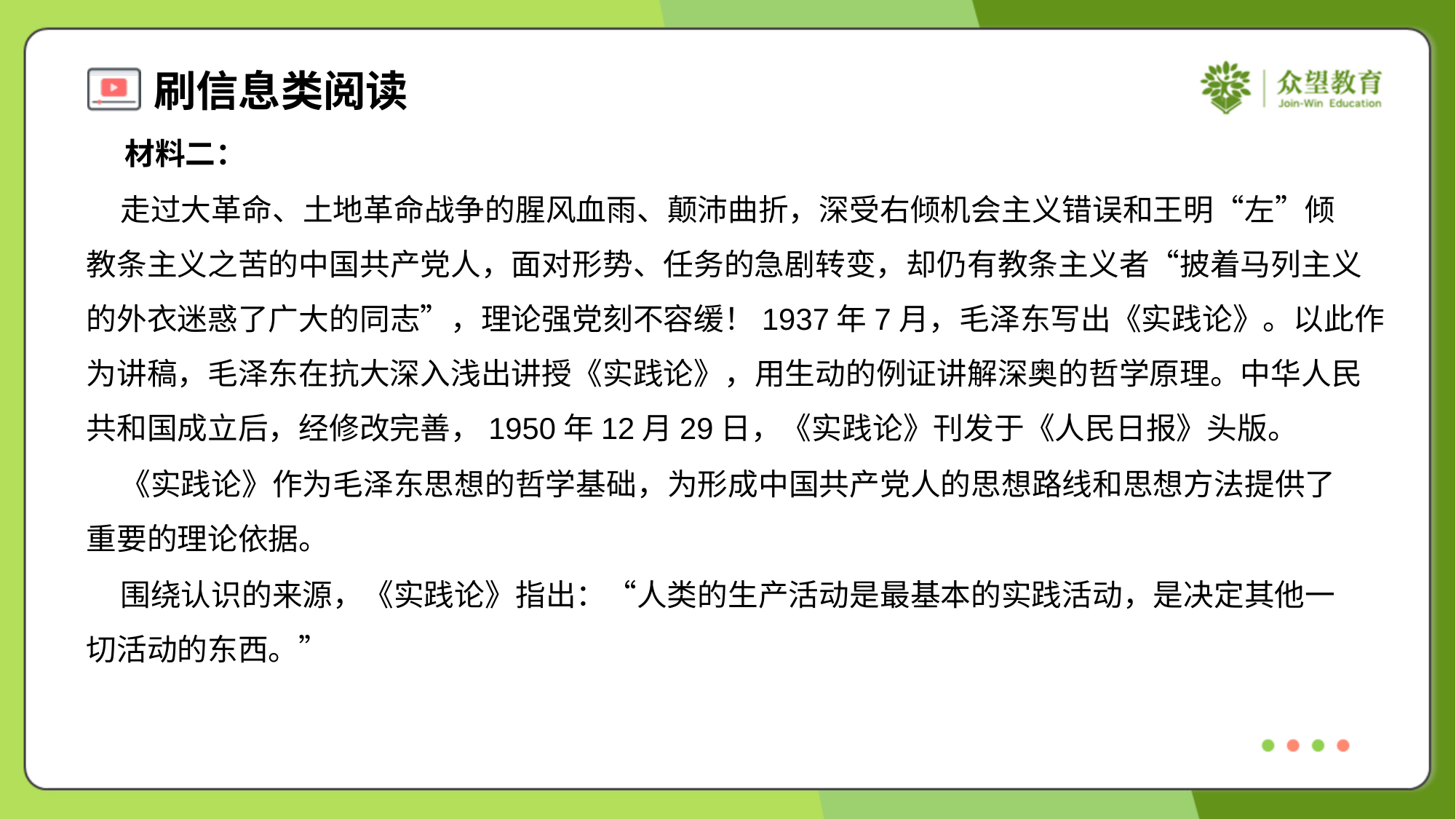

材料二：
    走过大革命、土地革命战争的腥风血雨、颠沛曲折，深受右倾机会主义错误和王明“左”倾
教条主义之苦的中国共产党人，面对形势、任务的急剧转变，却仍有教条主义者“披着马列主义
的外衣迷惑了广大的同志”，理论强党刻不容缓！1937年7月，毛泽东写出《实践论》。以此作
为讲稿，毛泽东在抗大深入浅出讲授《实践论》，用生动的例证讲解深奥的哲学原理。中华人民
共和国成立后，经修改完善，1950年12月29日，《实践论》刊发于《人民日报》头版。
    《实践论》作为毛泽东思想的哲学基础，为形成中国共产党人的思想路线和思想方法提供了
重要的理论依据。
    围绕认识的来源，《实践论》指出：“人类的生产活动是最基本的实践活动，是决定其他一
切活动的东西。”